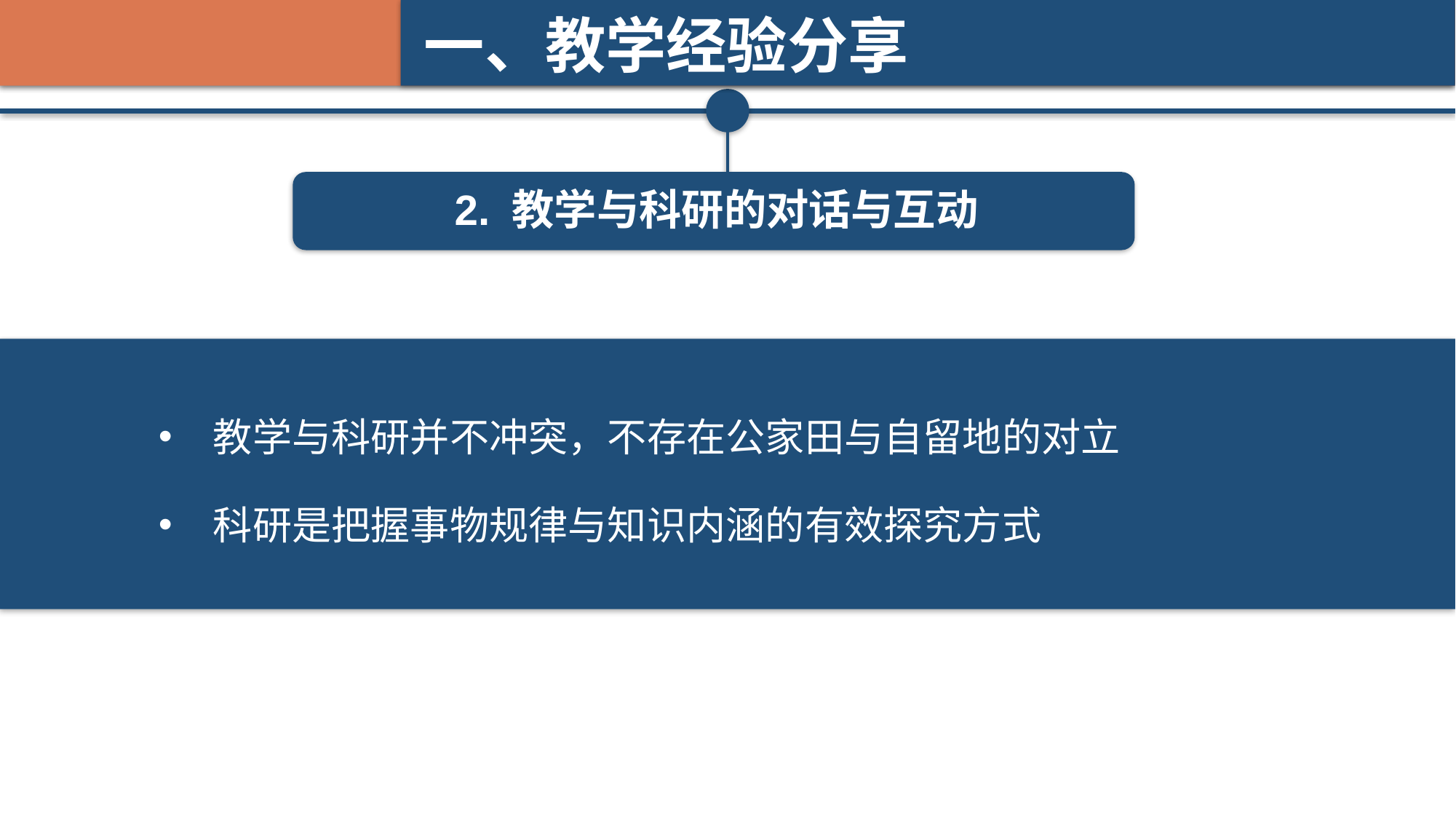

一、教学经验分享

2. 教学与科研的对话与互动

教学与科研并不冲突，不存在公家田与自留地的对立
科研是把握事物规律与知识内涵的有效探究方式
新闻逻辑